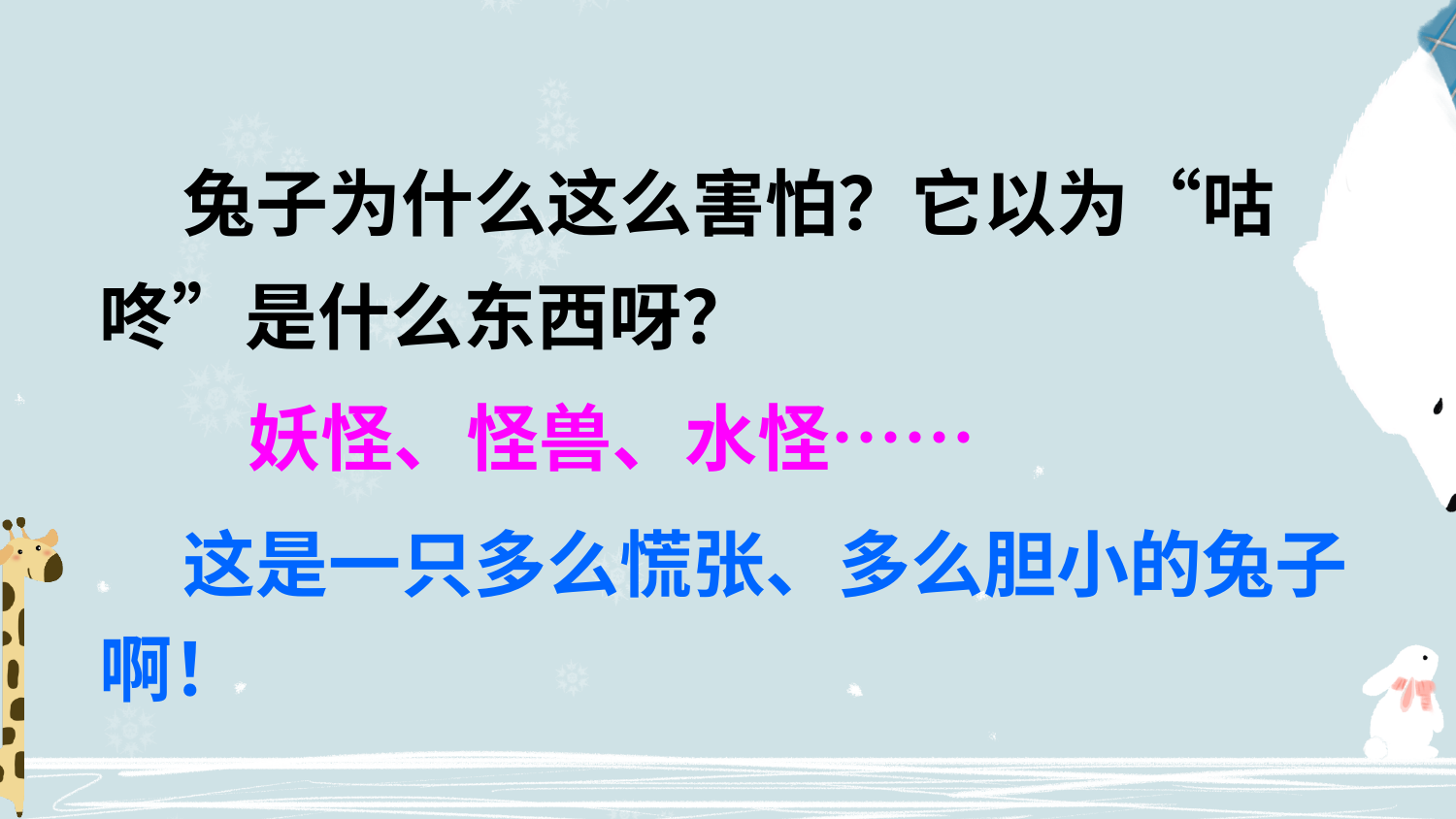

兔子为什么这么害怕？它以为“咕咚”是什么东西呀？
妖怪、怪兽、水怪……
    这是一只多么慌张、多么胆小的兔子啊！